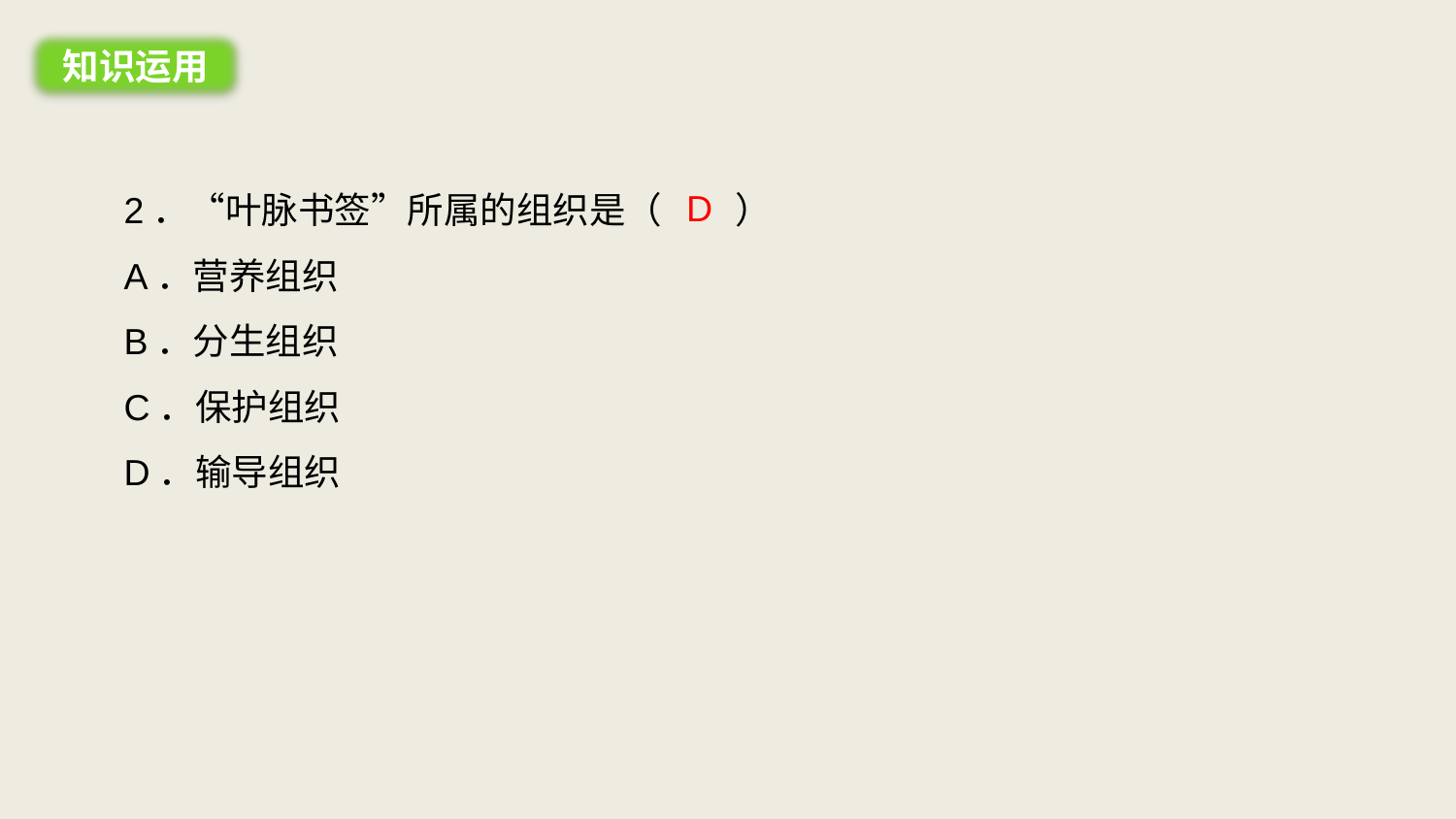

知识运用
2．“叶脉书签”所属的组织是（　　）
A．营养组织
B．分生组织
C．保护组织
D．输导组织
D